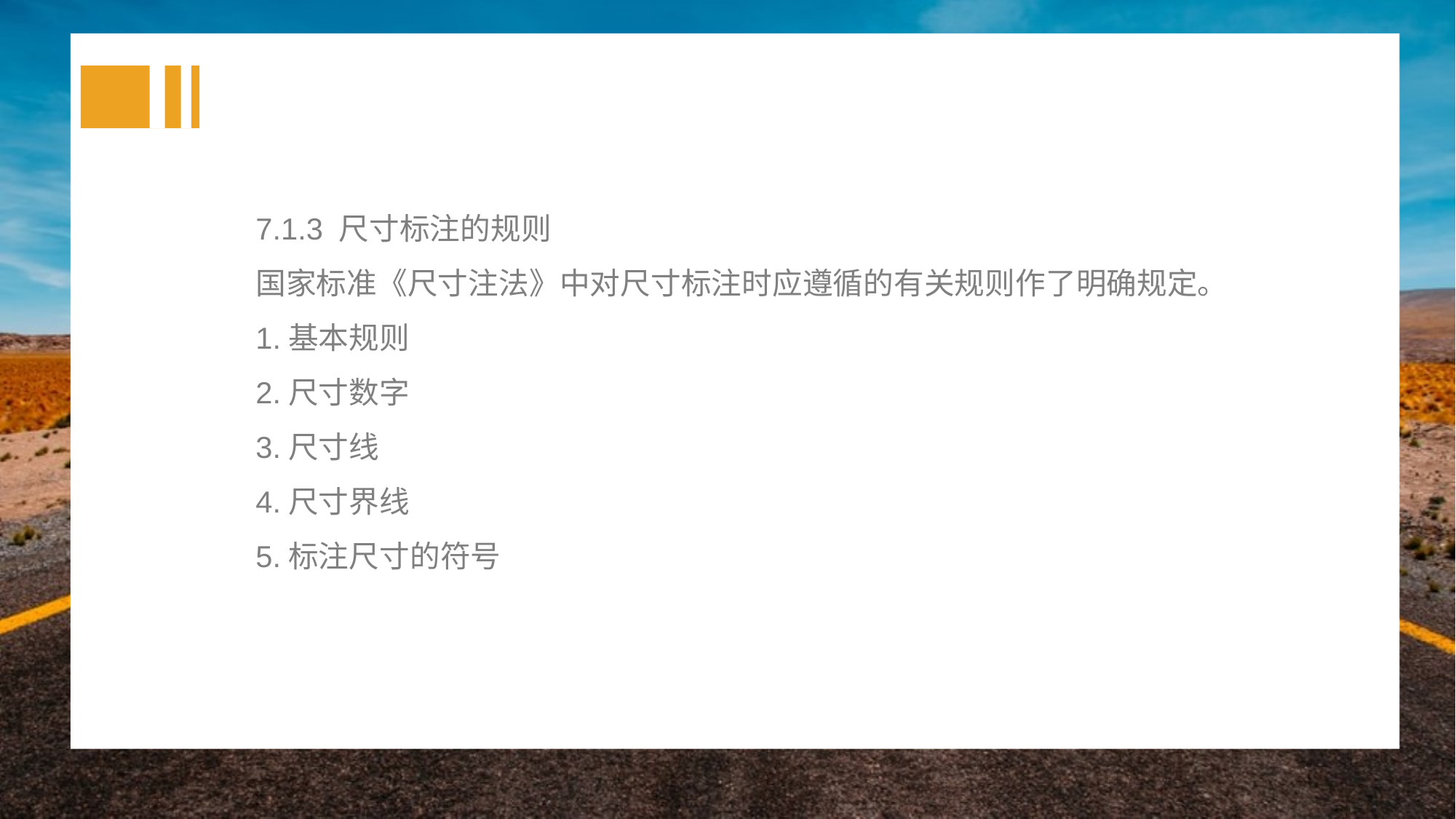

7.1.3 尺寸标注的规则
国家标准《尺寸注法》中对尺寸标注时应遵循的有关规则作了明确规定。
1.基本规则
2.尺寸数字
3.尺寸线
4.尺寸界线
5.标注尺寸的符号